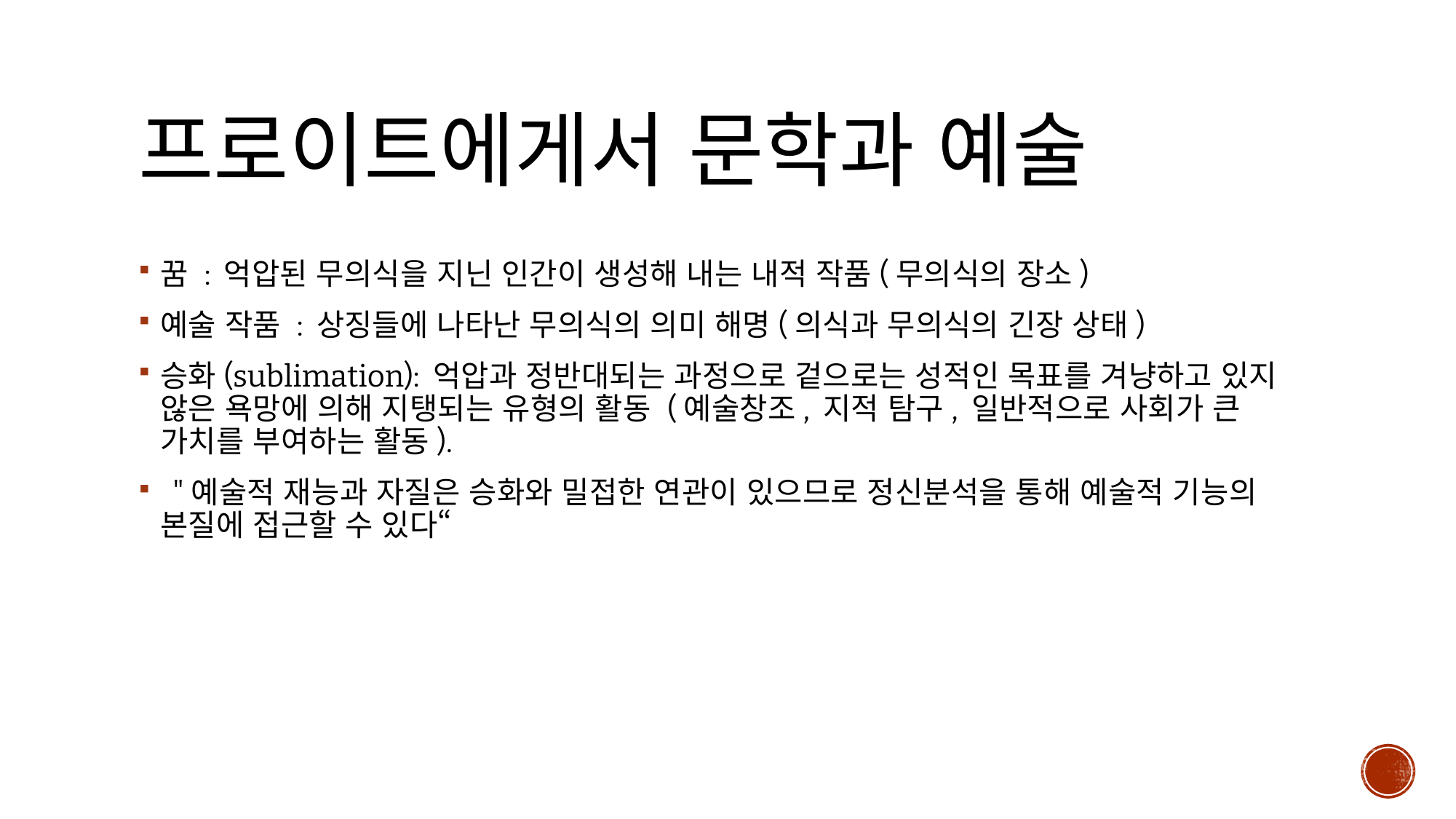

# 프로이트에게서 문학과 예술
꿈 : 억압된 무의식을 지닌 인간이 생성해 내는 내적 작품(무의식의 장소)
예술 작품 : 상징들에 나타난 무의식의 의미 해명(의식과 무의식의 긴장 상태)
승화(sublimation): 억압과 정반대되는 과정으로 겉으로는 성적인 목표를 겨냥하고 있지 않은 욕망에 의해 지탱되는 유형의 활동 (예술창조, 지적 탐구, 일반적으로 사회가 큰 가치를 부여하는 활동).
  "예술적 재능과 자질은 승화와 밀접한 연관이 있으므로 정신분석을 통해 예술적 기능의 본질에 접근할 수 있다“